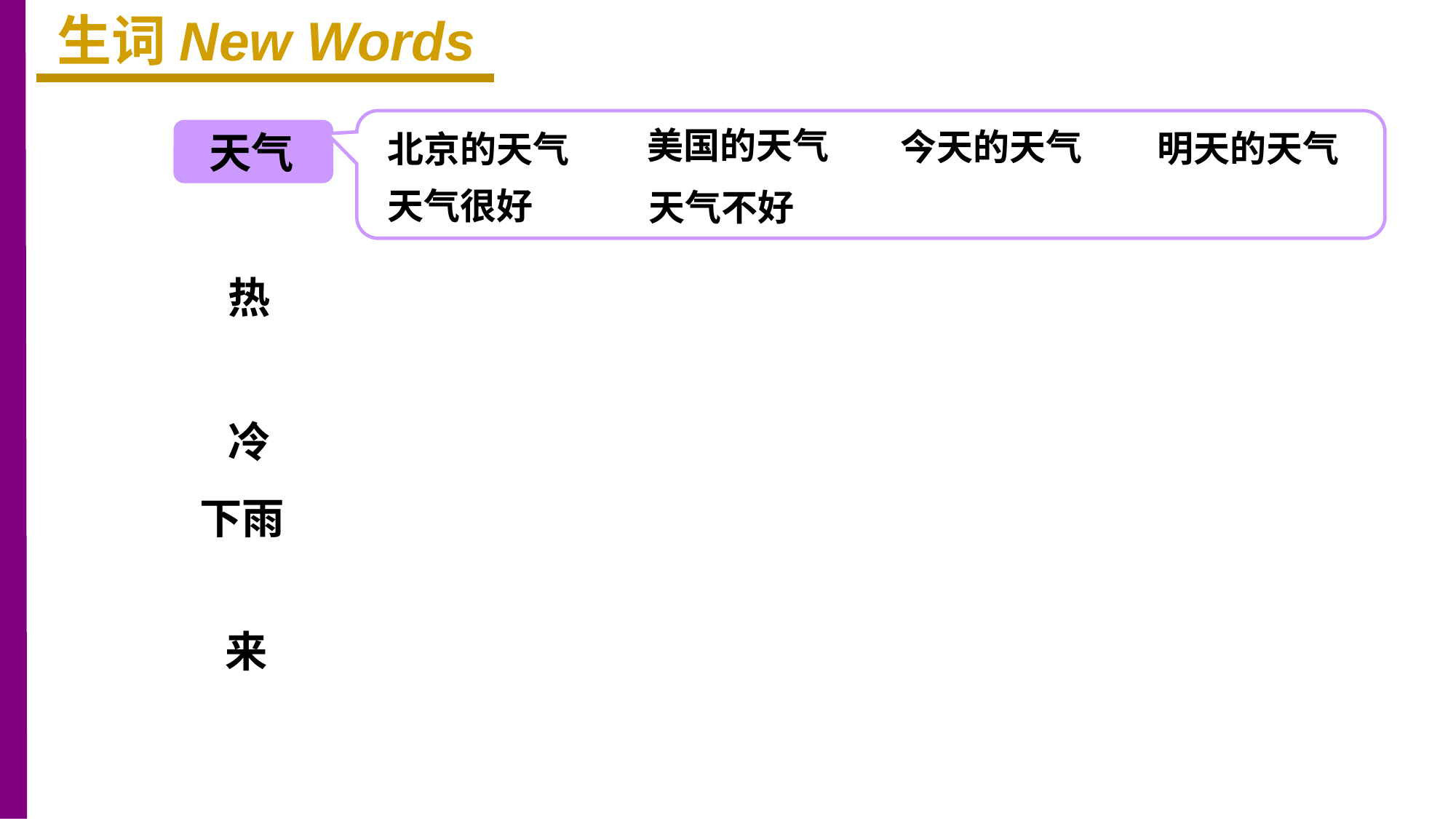

生词New Words

美国的天气
今天的天气

明天的天气
天气
北京的天气
天气很好
天气不好
热
冷
下雨
来